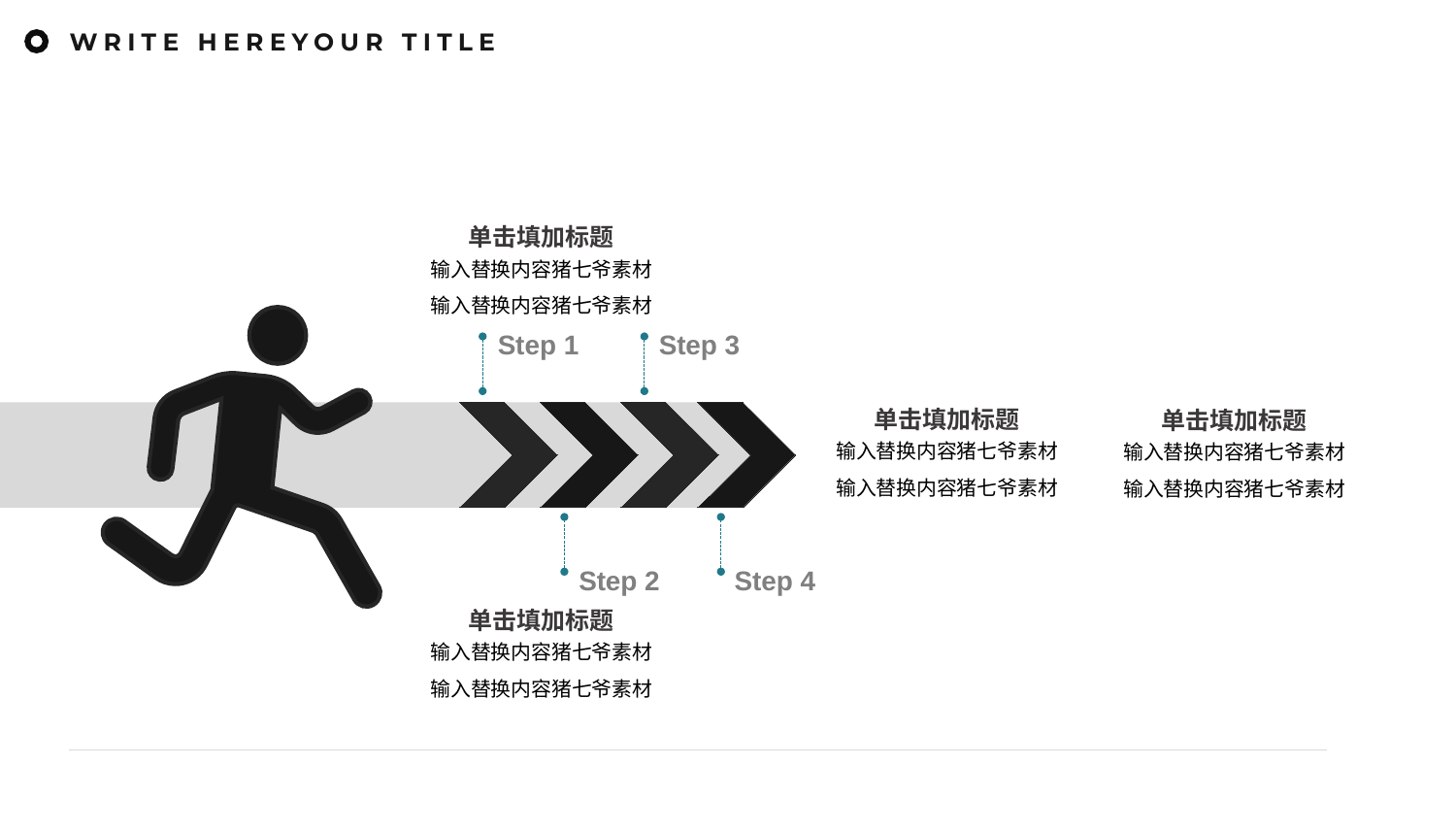

WRITE HEREYOUR TITLE

单击填加标题
输入替换内容猪七爷素材
输入替换内容猪七爷素材

Step 1
Step 3

Step 2
Step 4
单击填加标题
单击填加标题
输入替换内容猪七爷素材
输入替换内容猪七爷素材
输入替换内容猪七爷素材
输入替换内容猪七爷素材
单击填加标题
输入替换内容猪七爷素材
输入替换内容猪七爷素材